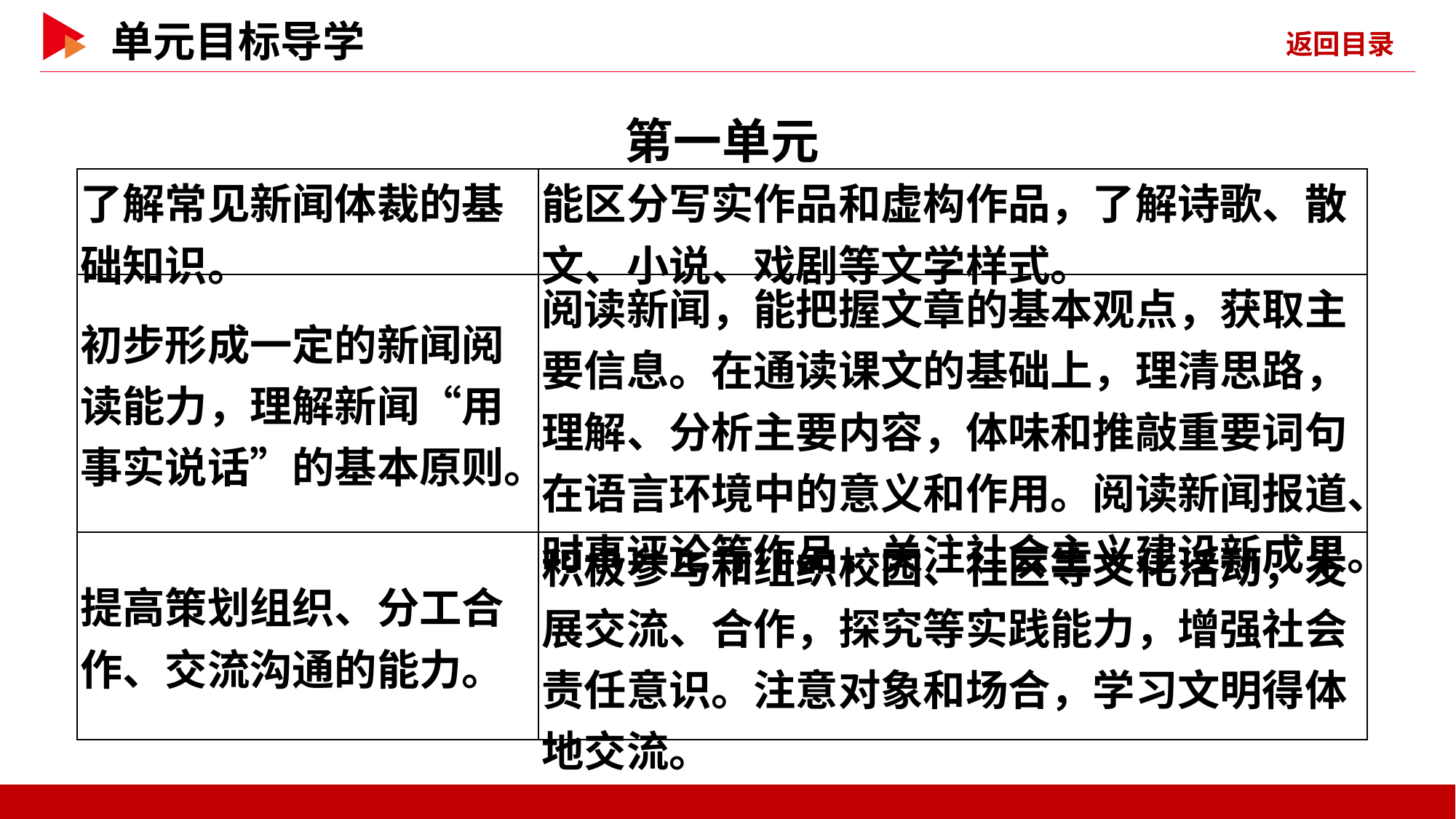

第一单元
| 了解常见新闻体裁的基础知识。 | 能区分写实作品和虚构作品，了解诗歌、散文、小说、戏剧等文学样式。 |
| --- | --- |
| 初步形成一定的新闻阅读能力，理解新闻“用事实说话”的基本原则。 | 阅读新闻，能把握文章的基本观点，获取主要信息。在通读课文的基础上，理清思路，理解、分析主要内容，体味和推敲重要词句在语言环境中的意义和作用。阅读新闻报道、时事评论等作品，关注社会主义建设新成果。 |
| 提高策划组织、分工合作、交流沟通的能力。 | 积极参与和组织校园、社区等文化活动，发展交流、合作，探究等实践能力，增强社会责任意识。注意对象和场合，学习文明得体地交流。 |